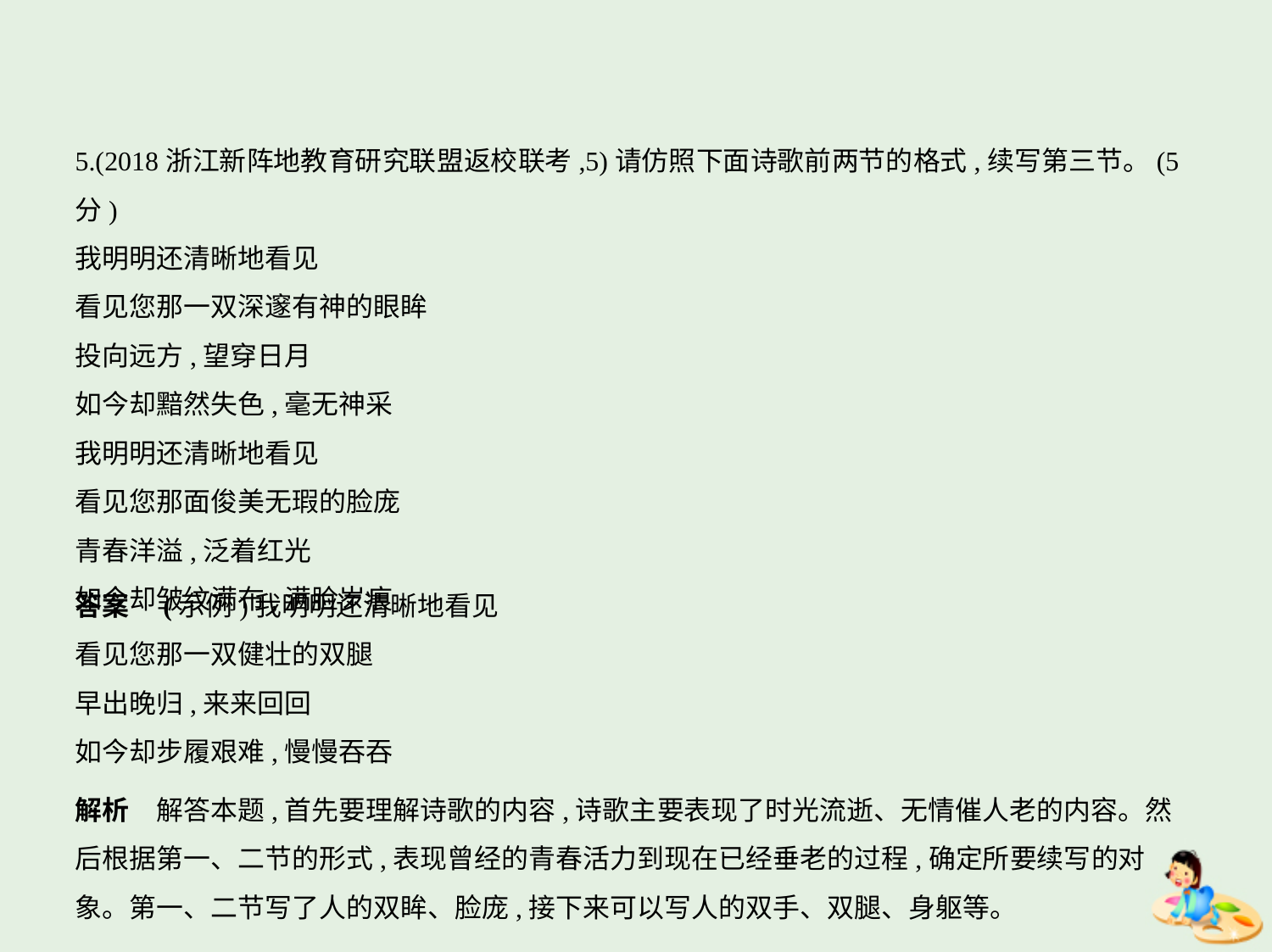

5.(2018浙江新阵地教育研究联盟返校联考,5)请仿照下面诗歌前两节的格式,续写第三节。(5分)
我明明还清晰地看见
看见您那一双深邃有神的眼眸
投向远方,望穿日月
如今却黯然失色,毫无神采
我明明还清晰地看见
看见您那面俊美无瑕的脸庞
青春洋溢,泛着红光
如今却皱纹满布,满脸岁痕
答案　(示例)我明明还清晰地看见
看见您那一双健壮的双腿
早出晚归,来来回回
如今却步履艰难,慢慢吞吞
解析　解答本题,首先要理解诗歌的内容,诗歌主要表现了时光流逝、无情催人老的内容。然
后根据第一、二节的形式,表现曾经的青春活力到现在已经垂老的过程,确定所要续写的对
象。第一、二节写了人的双眸、脸庞,接下来可以写人的双手、双腿、身躯等。